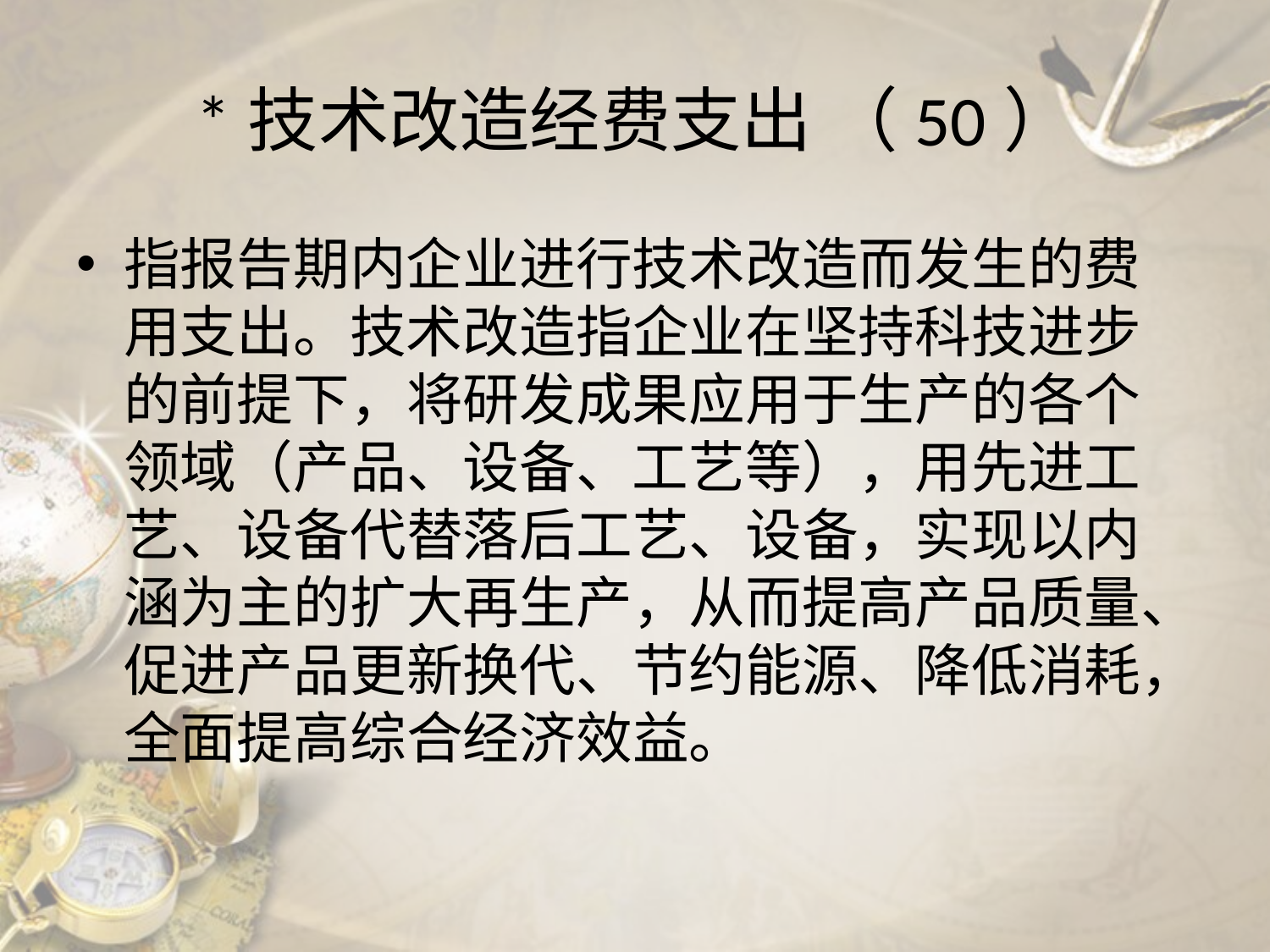

# *技术改造经费支出 （50）
指报告期内企业进行技术改造而发生的费用支出。技术改造指企业在坚持科技进步的前提下，将研发成果应用于生产的各个领域（产品、设备、工艺等），用先进工艺、设备代替落后工艺、设备，实现以内涵为主的扩大再生产，从而提高产品质量、促进产品更新换代、节约能源、降低消耗，全面提高综合经济效益。